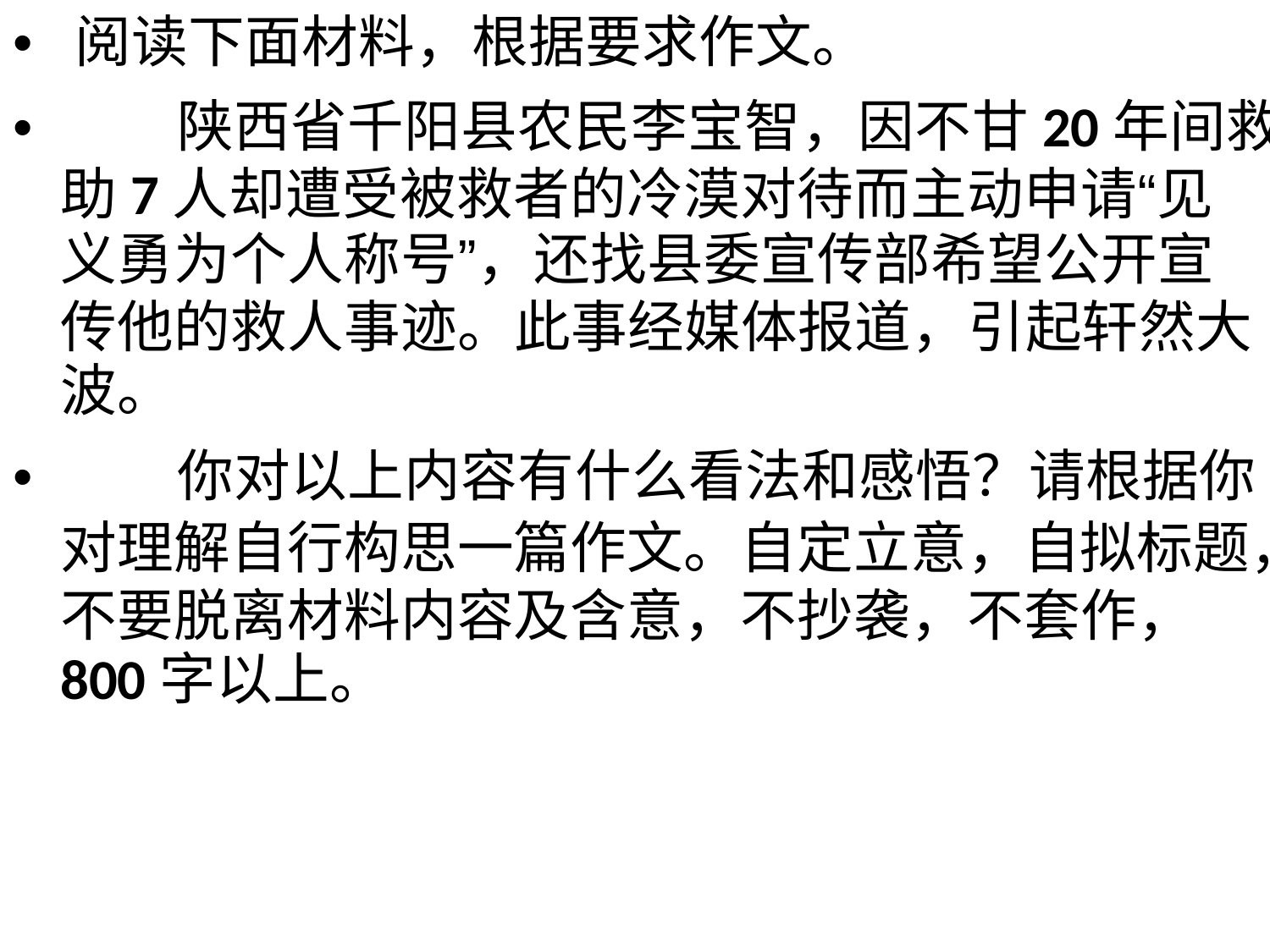

• 阅读下面材料，根据要求作文。
• 陕西省千阳县农民李宝智，因不甘20年间救
助7人却遭受被救者的冷漠对待而主动申请“见
义勇为个人称号”，还找县委宣传部希望公开宣
传他的救人事迹。此事经媒体报道，引起轩然大
波。
• 你对以上内容有什么看法和感悟？请根据你
对理解自行构思一篇作文。自定立意，自拟标题，
不要脱离材料内容及含意，不抄袭，不套作，
800字以上。